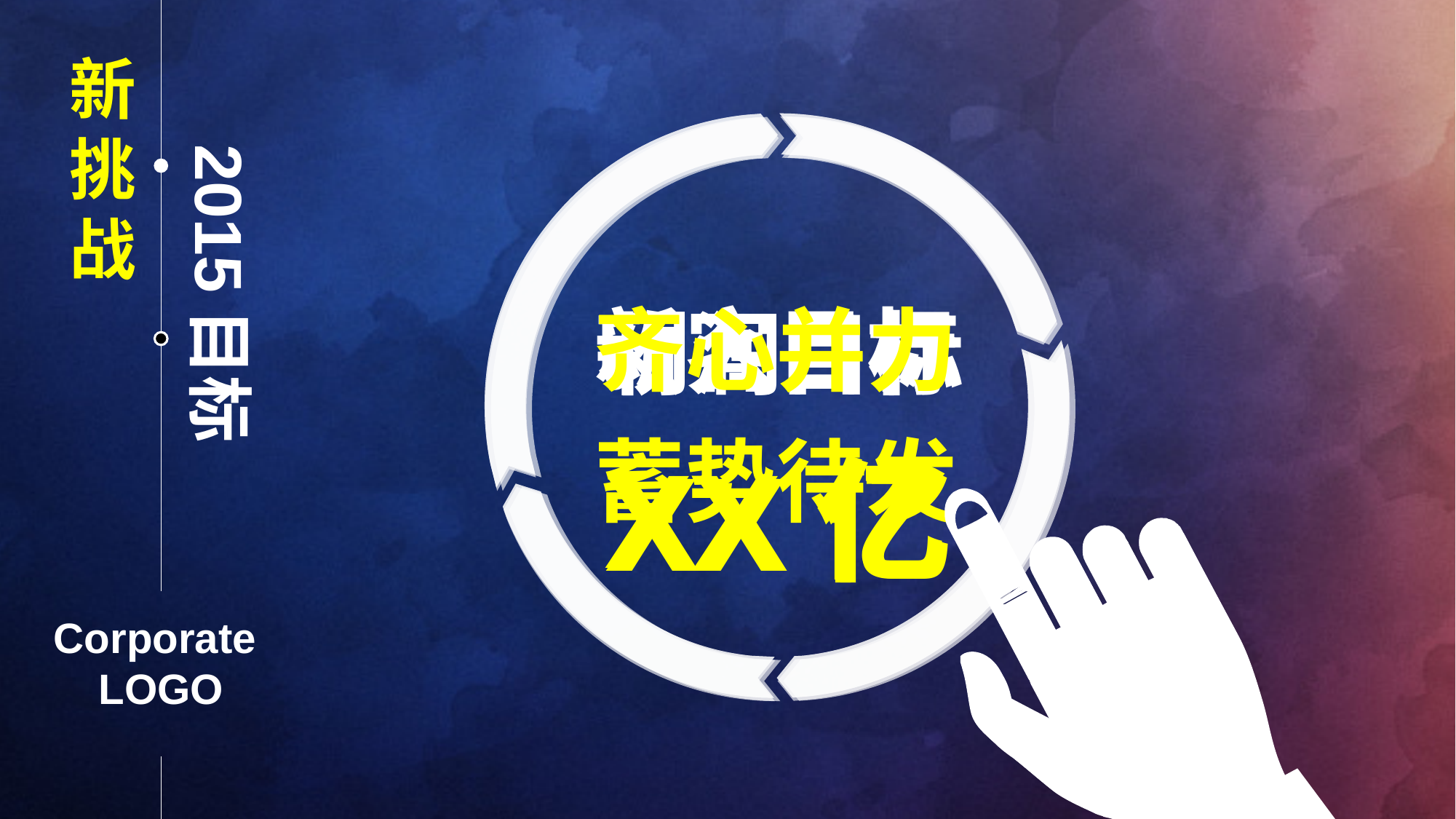

新客目标
XX亿

齐心并力蓄势待发

收入目标
XX亿

利润目标
XX亿
2015目标